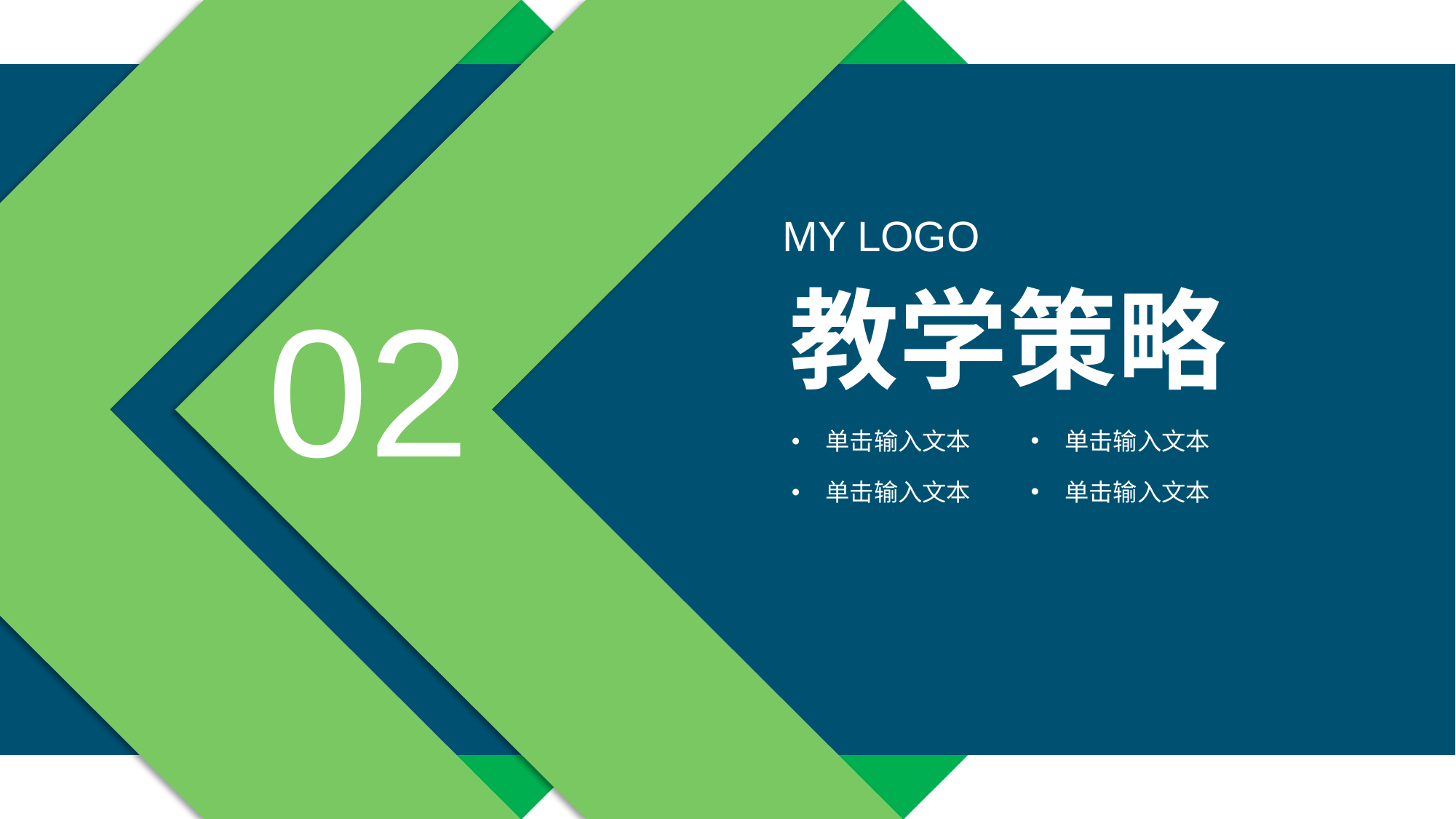

MY LOGO
教学策略
02
单击输入文本
单击输入文本
单击输入文本
单击输入文本